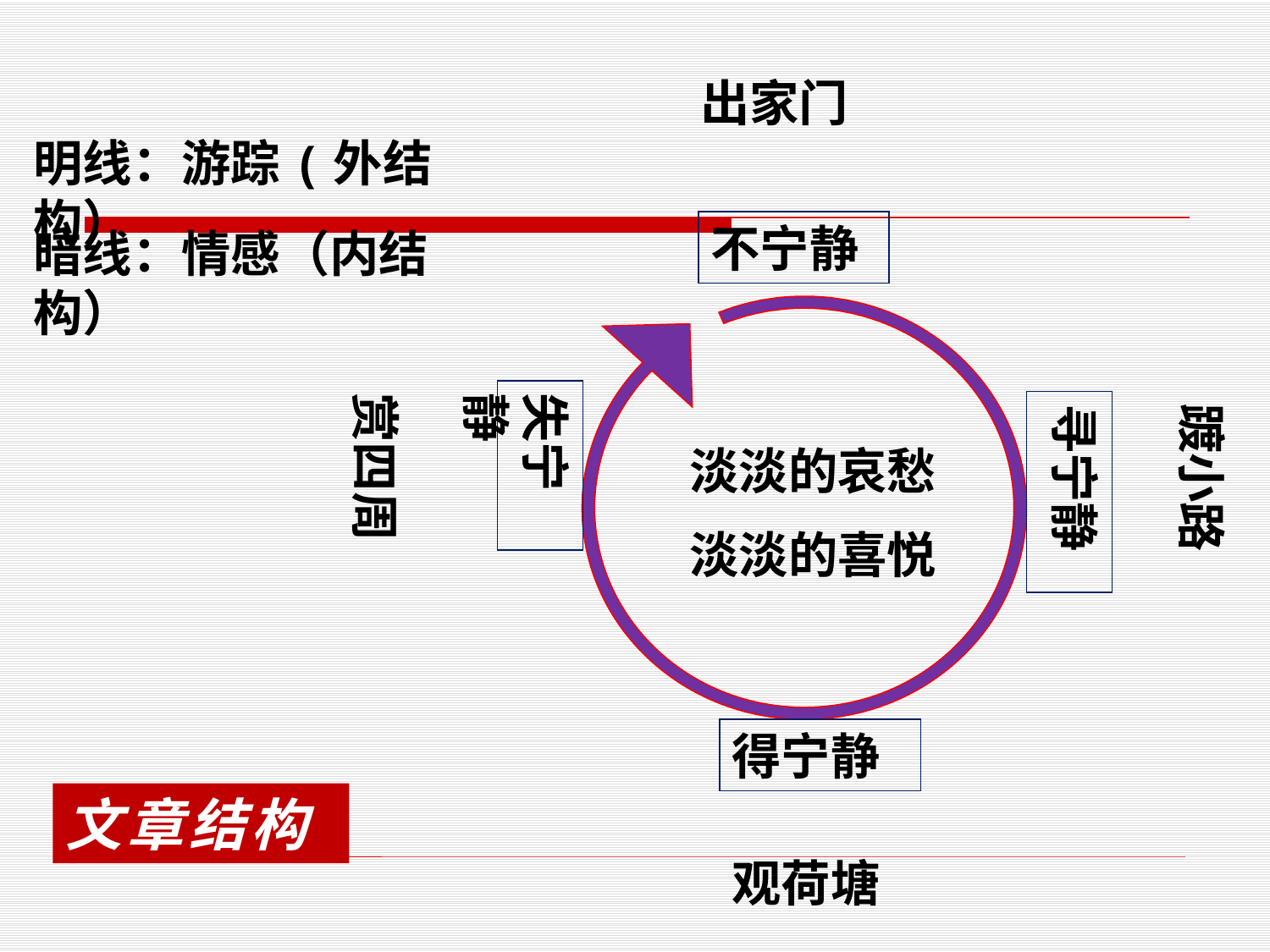

出家门
明线：游踪(外结构）
不宁静
暗线：情感（内结构）

赏四周
失宁静
寻宁静
踱小路
淡淡的哀愁
淡淡的喜悦
得宁静
文章结构
观荷塘